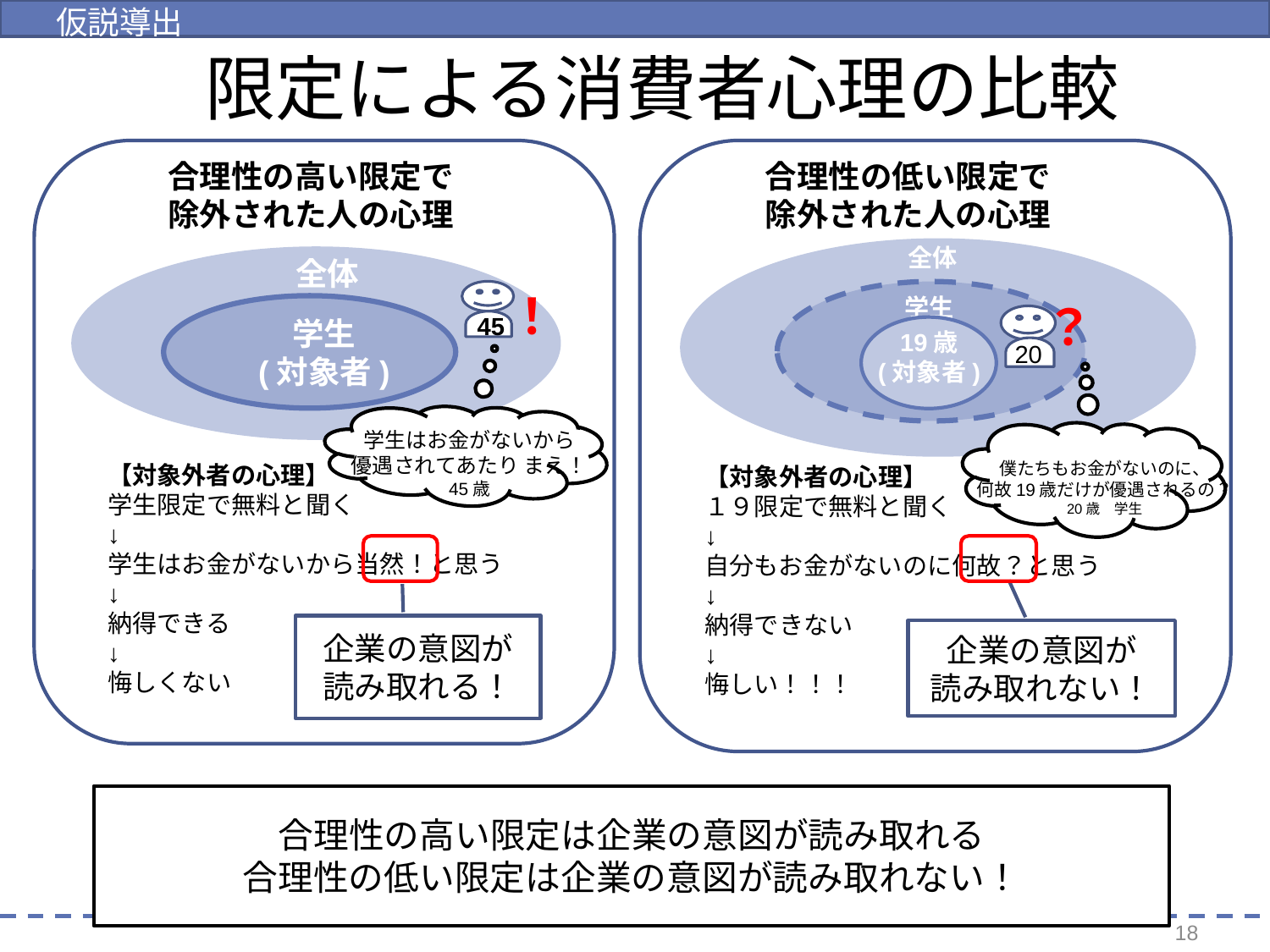

仮説導出
# 限定による消費者心理の比較

合理性の低い限定で
除外された人の心理
合理性の高い限定で
除外された人の心理
全体

学生

？

20

全体

学生

！

45

学生
学生
(対象者)

19歳
(対象者)

学生はお金がないから
優遇されてあたり まえ！
45歳
僕たちもお金がないのに、
何故19歳だけが優遇されるの？
20歳　学生

【対象外者の心理】
学生限定で無料と聞く
↓
学生はお金がないから当然！と思う
↓
納得できる
↓
悔しくない
【対象外者の心理】
１９限定で無料と聞く
↓
自分もお金がないのに何故？と思う
↓
納得できない
↓
悔しい！！！

企業の意図が
読み取れる！
企業の意図が
読み取れない！
合理性の高い限定は企業の意図が読み取れる
合理性の低い限定は企業の意図が読み取れない！